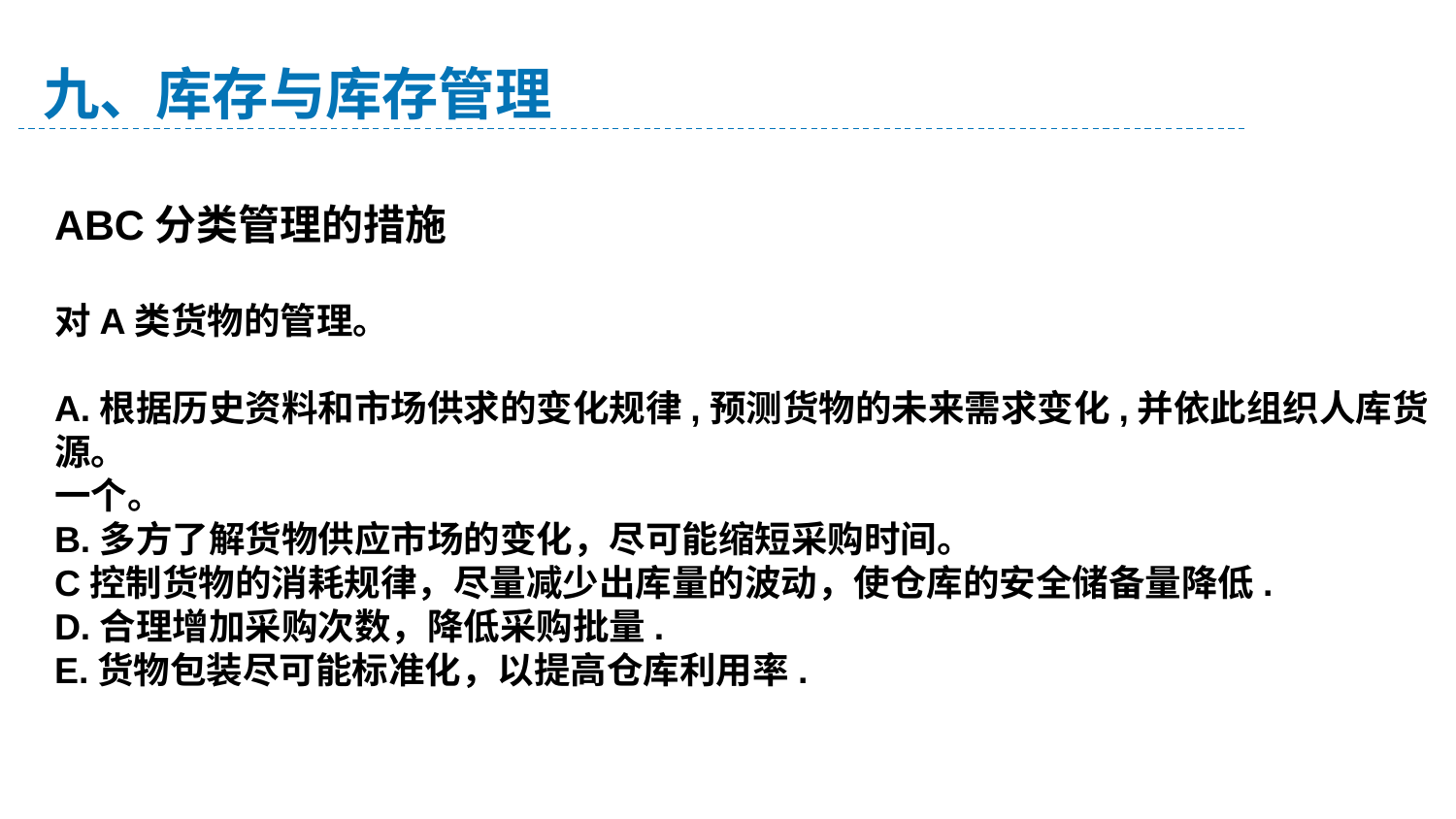

九、库存与库存管理

ABC分类管理的措施

对A类货物的管理。

A.根据历史资料和市场供求的变化规律,预测货物的未来需求变化,并依此组织人库货源。
一个。
B.多方了解货物供应市场的变化，尽可能缩短采购时间。
C控制货物的消耗规律，尽量减少出库量的波动，使仓库的安全储备量降低.
D.合理增加采购次数，降低采购批量.
E.货物包装尽可能标准化，以提高仓库利用率.